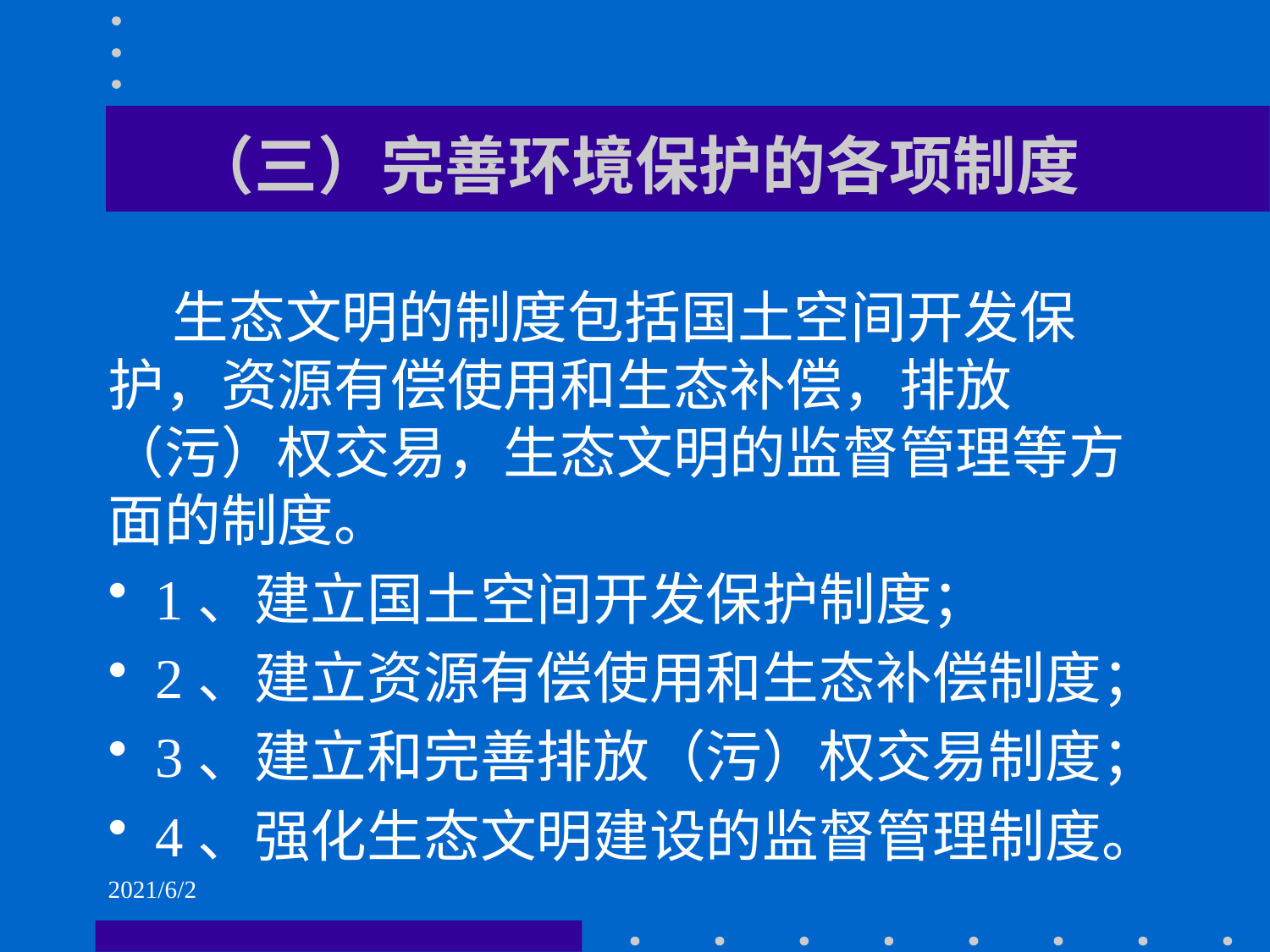

# （三）完善环境保护的各项制度
    生态文明的制度包括国土空间开发保护，资源有偿使用和生态补偿，排放（污）权交易，生态文明的监督管理等方面的制度。
1、建立国土空间开发保护制度；
2、建立资源有偿使用和生态补偿制度；
3、建立和完善排放（污）权交易制度；
4、强化生态文明建设的监督管理制度。
2021/6/2